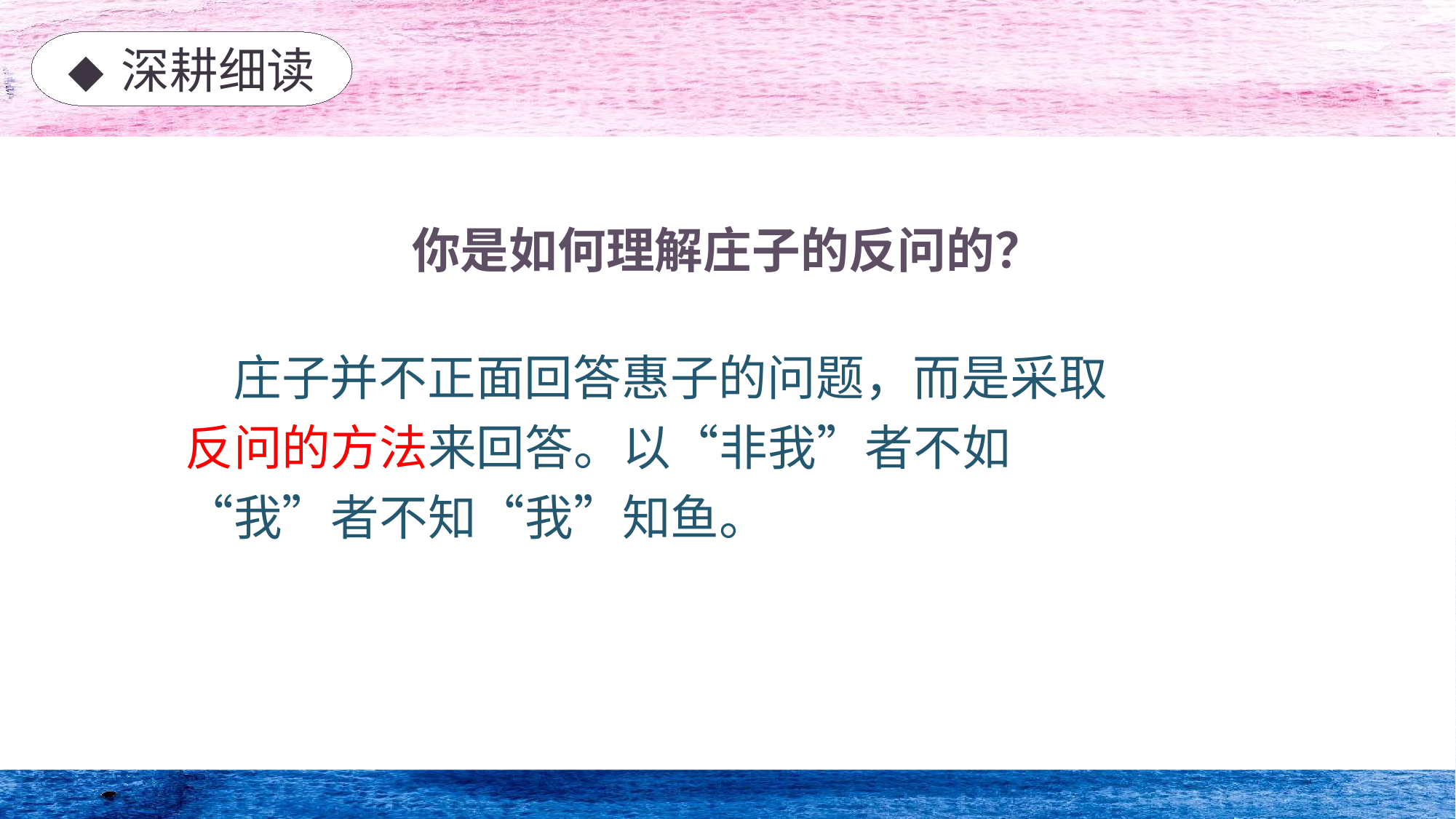

◆ 深耕细读
你是如何理解庄子的反问的？
    庄子并不正面回答惠子的问题，而是采取反问的方法来回答。以“非我”者不如“我”者不知“我”知鱼。